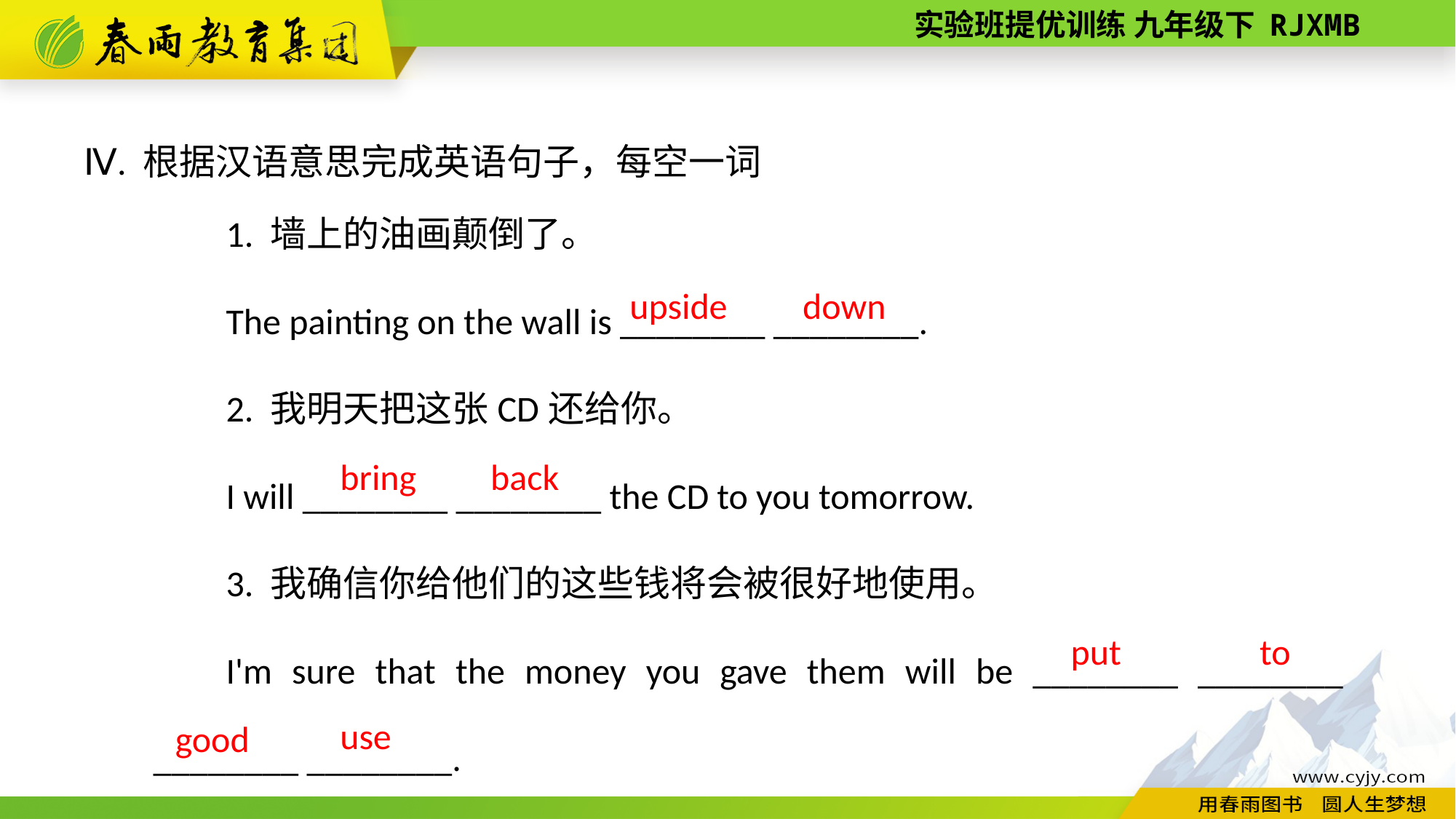

Ⅳ. 根据汉语意思完成英语句子，每空一词
1. 墙上的油画颠倒了。
The painting on the wall is ________ ________.
2. 我明天把这张CD还给你。
I will ________ ________ the CD to you tomorrow.
3. 我确信你给他们的这些钱将会被很好地使用。
I'm sure that the money you gave them will be ________ ________ ________ ________.
down
upside
bring
back
to
put
use
good